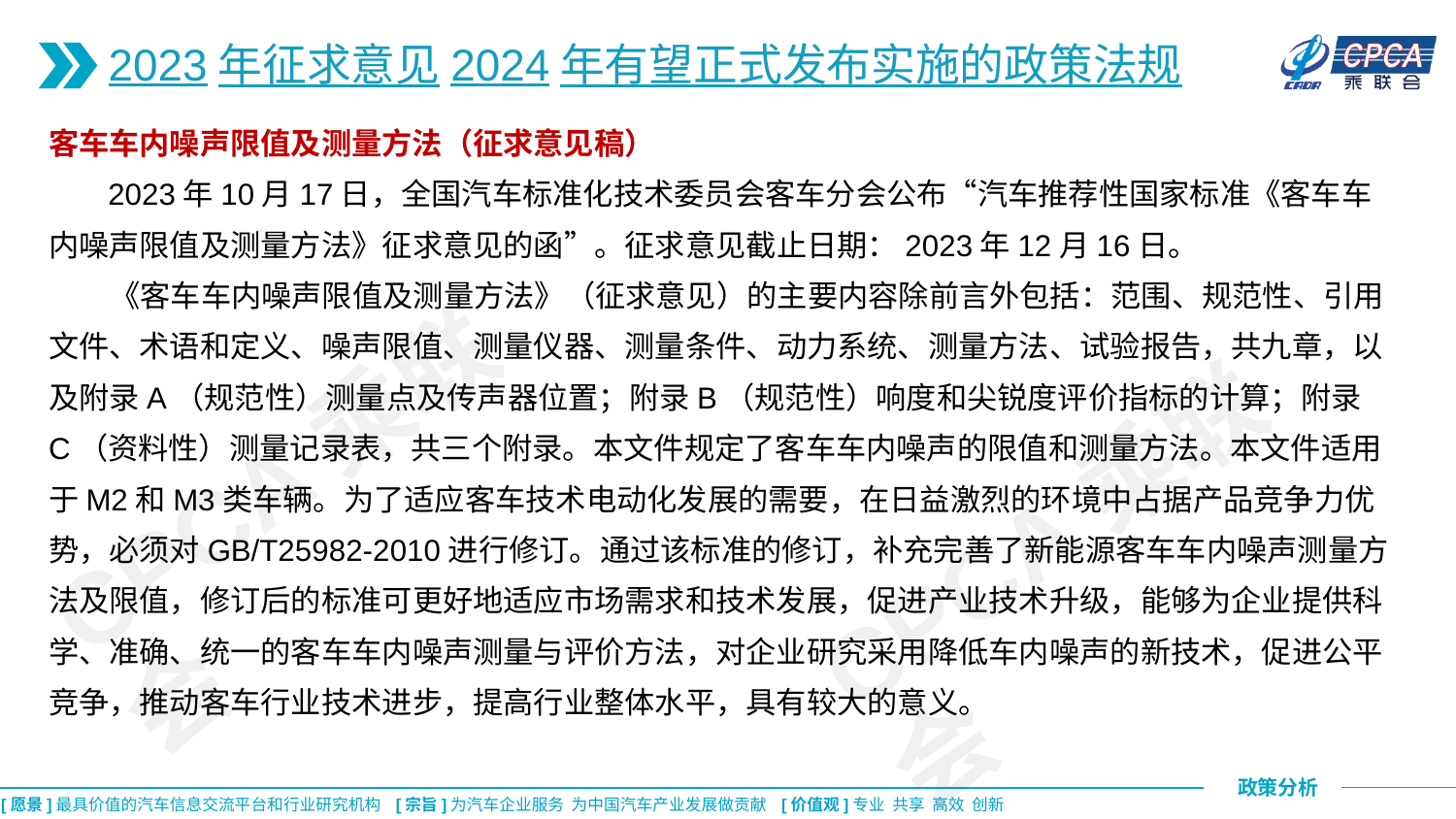

2023年征求意见2024年有望正式发布实施的政策法规
客车车内噪声限值及测量方法（征求意见稿）
       2023年10月17日，全国汽车标准化技术委员会客车分会公布“汽车推荐性国家标准《客车车内噪声限值及测量方法》征求意见的函”。征求意见截止日期：2023年12月16日。
        《客车车内噪声限值及测量方法》（征求意见）的主要内容除前言外包括：范围、规范性、引用文件、术语和定义、噪声限值、测量仪器、测量条件、动力系统、测量方法、试验报告，共九章，以及附录A（规范性）测量点及传声器位置；附录B（规范性）响度和尖锐度评价指标的计算；附录C（资料性）测量记录表，共三个附录。本文件规定了客车车内噪声的限值和测量方法。本文件适用于M2和M3类车辆。为了适应客车技术电动化发展的需要，在日益激烈的环境中占据产品竞争力优势，必须对GB/T25982-2010进行修订。通过该标准的修订，补充完善了新能源客车车内噪声测量方法及限值，修订后的标准可更好地适应市场需求和技术发展，促进产业技术升级，能够为企业提供科学、准确、统一的客车车内噪声测量与评价方法，对企业研究采用降低车内噪声的新技术，促进公平竞争，推动客车行业技术进步，提高行业整体水平，具有较大的意义。
CPCA乘联会
CPCA乘联会